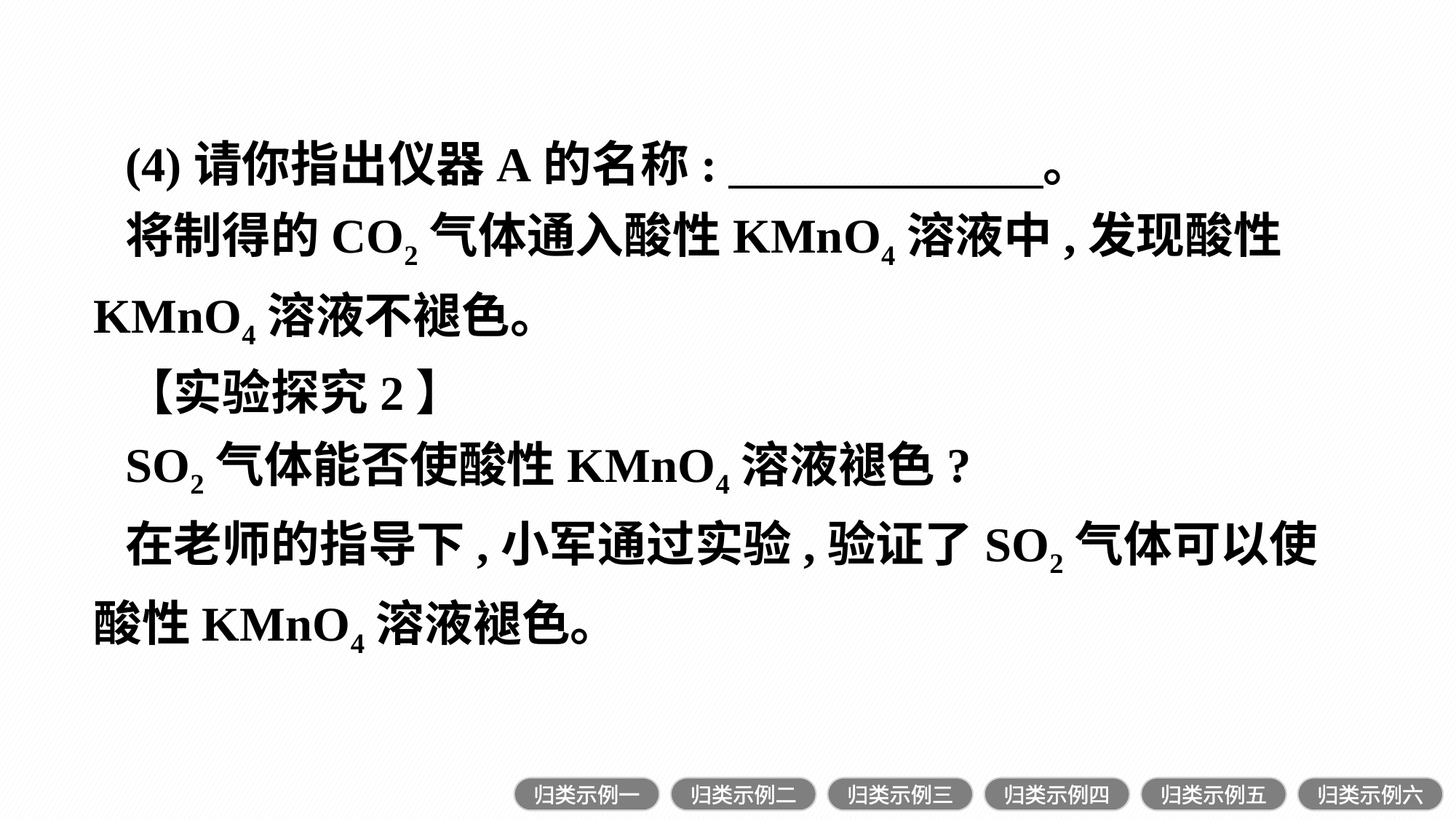

(4)请你指出仪器A的名称:　                        。
将制得的CO2气体通入酸性KMnO4溶液中,发现酸性KMnO4溶液不褪色。
【实验探究2】
SO2气体能否使酸性KMnO4溶液褪色?
在老师的指导下,小军通过实验,验证了SO2气体可以使酸性KMnO4溶液褪色。